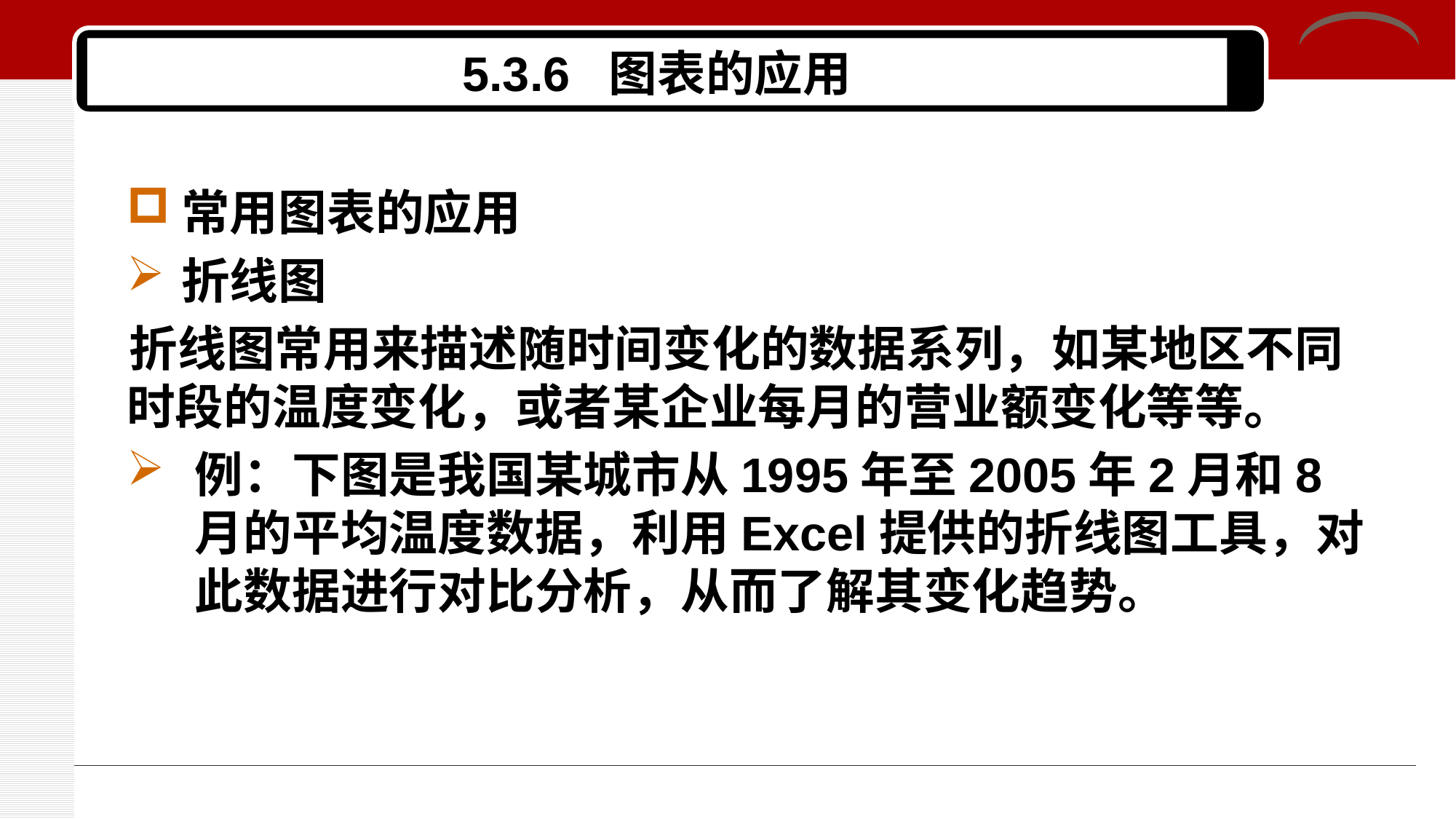

# 5.3.6  图表的应用
常用图表的应用
折线图
折线图常用来描述随时间变化的数据系列，如某地区不同时段的温度变化，或者某企业每月的营业额变化等等。
例：下图是我国某城市从1995年至2005年2月和8月的平均温度数据，利用Excel提供的折线图工具，对此数据进行对比分析，从而了解其变化趋势。